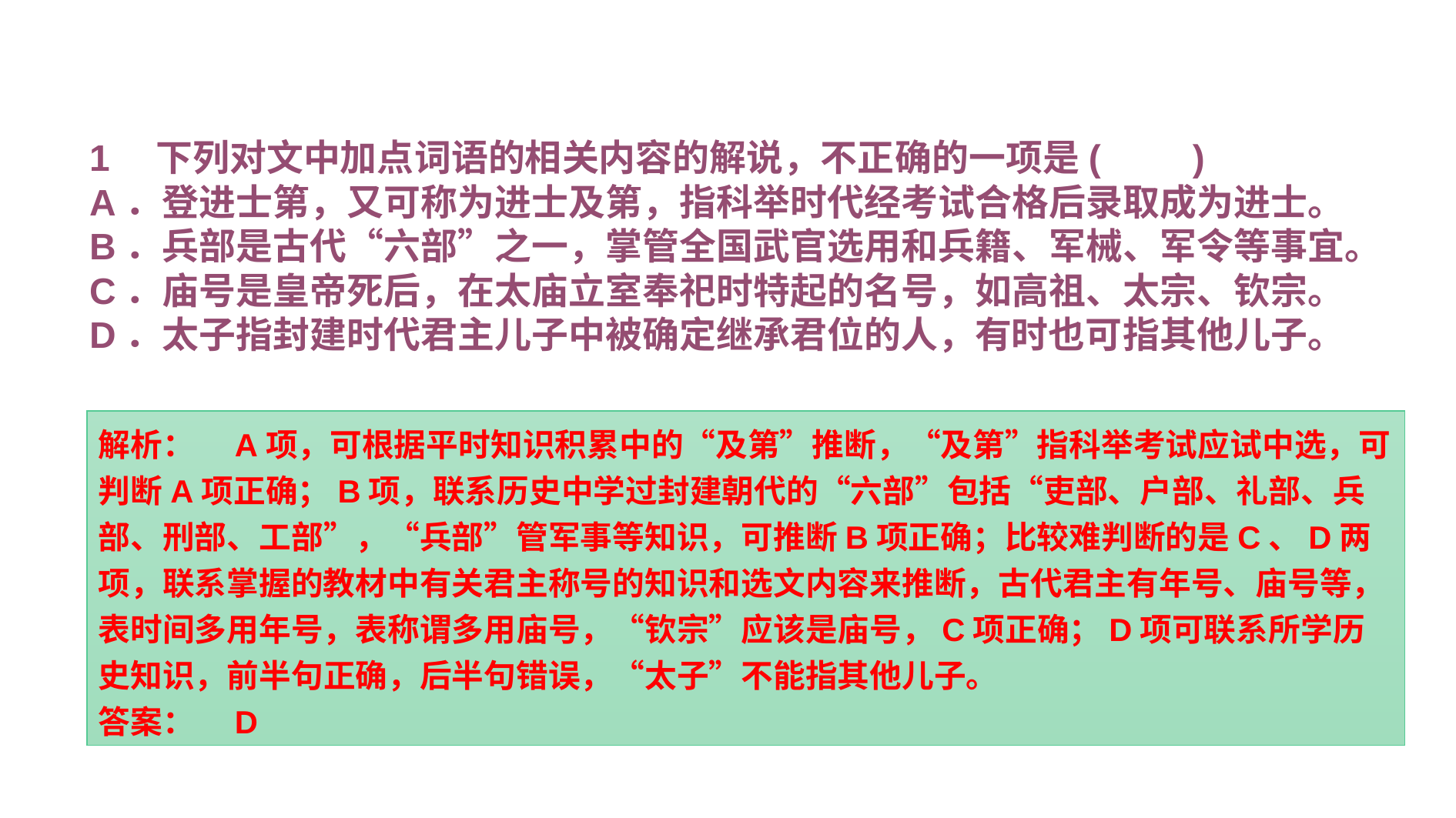

1　下列对文中加点词语的相关内容的解说，不正确的一项是(　　)
A．登进士第，又可称为进士及第，指科举时代经考试合格后录取成为进士。
B．兵部是古代“六部”之一，掌管全国武官选用和兵籍、军械、军令等事宜。
C．庙号是皇帝死后，在太庙立室奉祀时特起的名号，如高祖、太宗、钦宗。
D．太子指封建时代君主儿子中被确定继承君位的人，有时也可指其他儿子。
解析：　A项，可根据平时知识积累中的“及第”推断，“及第”指科举考试应试中选，可判断A项正确；B项，联系历史中学过封建朝代的“六部”包括“吏部、户部、礼部、兵部、刑部、工部”，“兵部”管军事等知识，可推断B项正确；比较难判断的是C、D两项，联系掌握的教材中有关君主称号的知识和选文内容来推断，古代君主有年号、庙号等，表时间多用年号，表称谓多用庙号，“钦宗”应该是庙号，C项正确；D项可联系所学历史知识，前半句正确，后半句错误，“太子”不能指其他儿子。
答案：　D